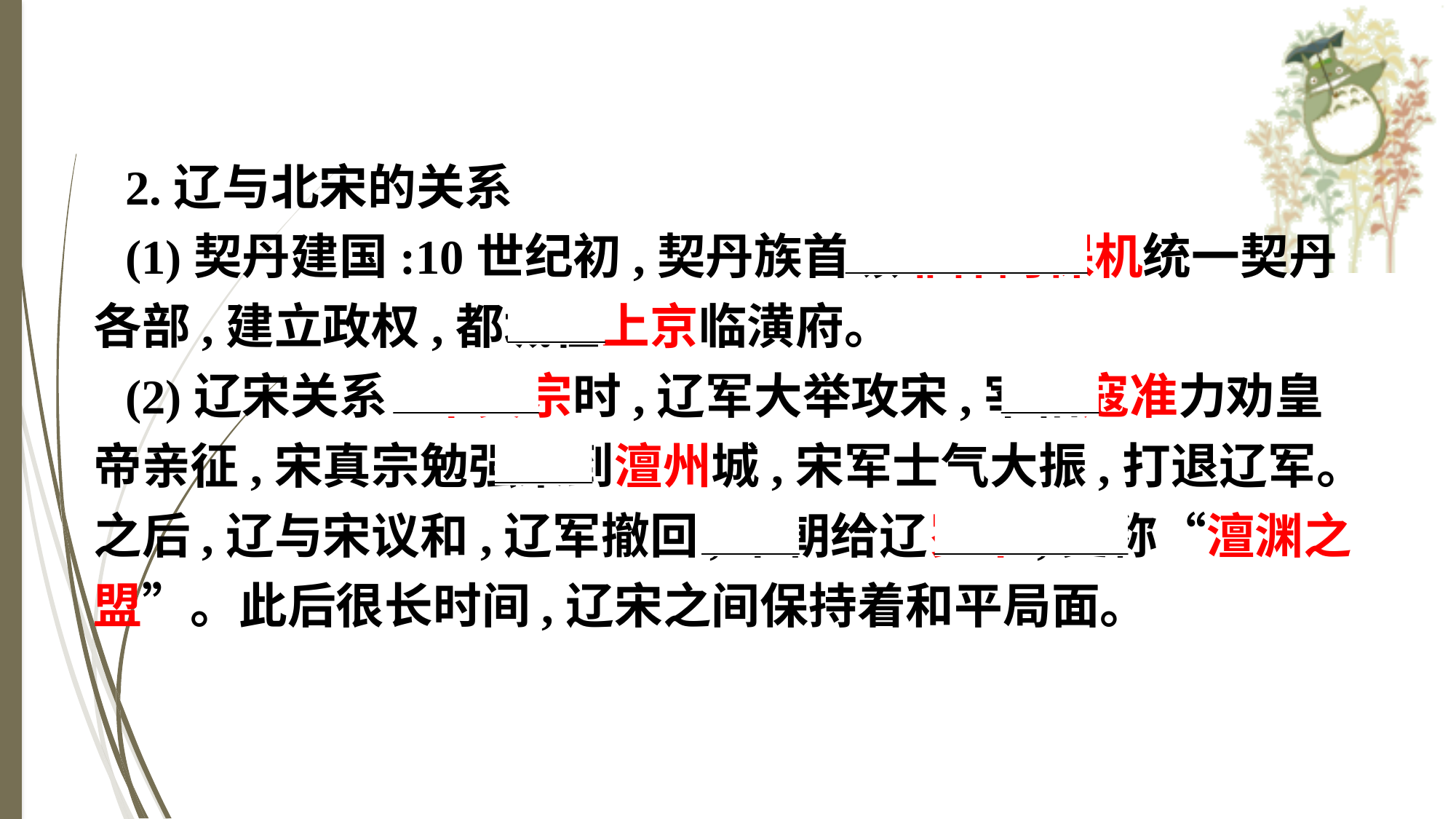

2.辽与北宋的关系
(1)契丹建国:10世纪初,契丹族首领耶律阿保机统一契丹各部,建立政权,都城在上京临潢府。
(2)辽宋关系:宋真宗时,辽军大举攻宋,宰相寇准力劝皇帝亲征,宋真宗勉强来到澶州城,宋军士气大振,打退辽军。之后,辽与宋议和,辽军撤回,宋朝给辽岁币,史称“澶渊之盟”。此后很长时间,辽宋之间保持着和平局面。